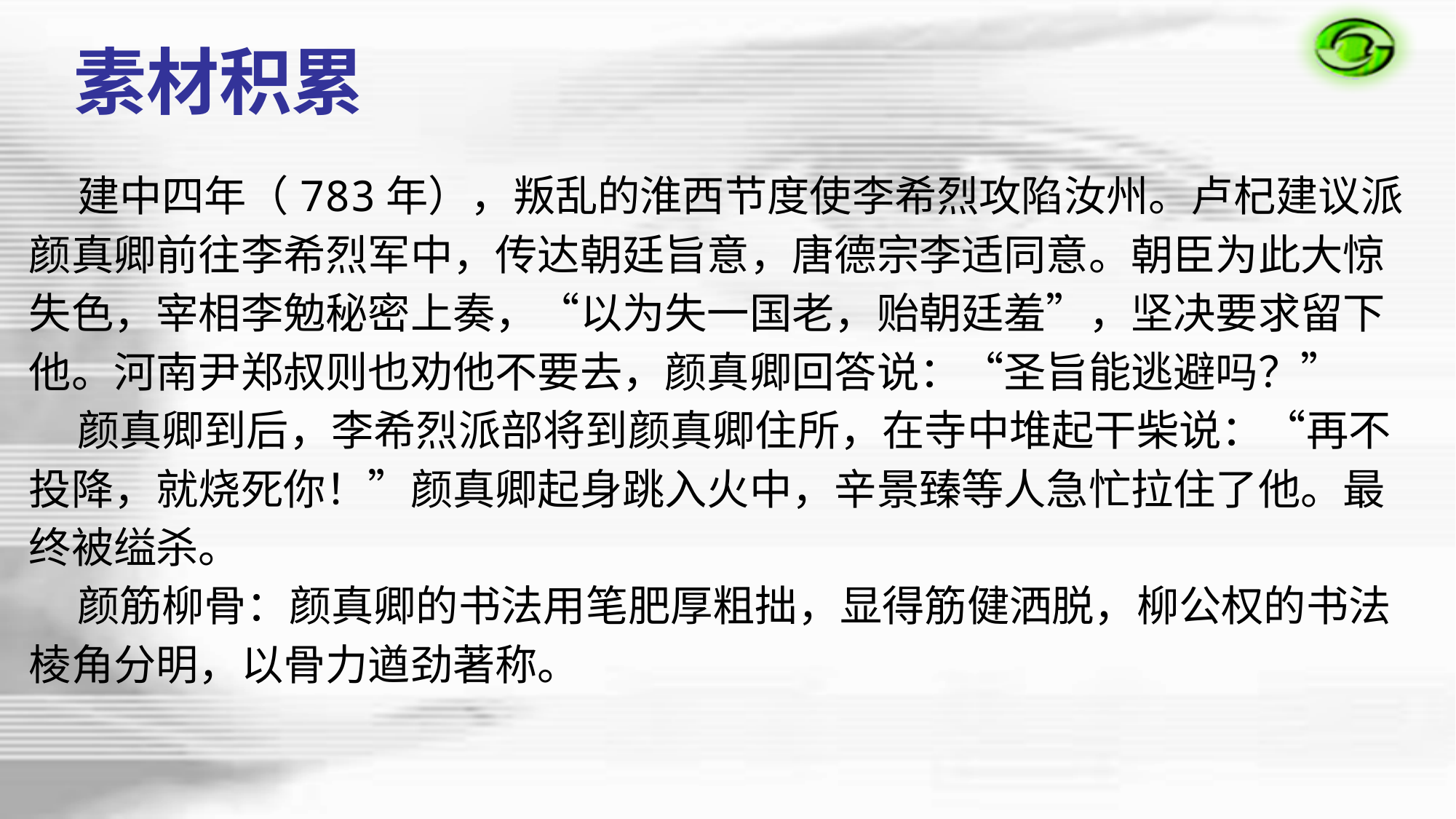

素材积累
    建中四年（783年），叛乱的淮西节度使李希烈攻陷汝州。卢杞建议派颜真卿前往李希烈军中，传达朝廷旨意，唐德宗李适同意。朝臣为此大惊失色，宰相李勉秘密上奏，“以为失一国老，贻朝廷羞”，坚决要求留下他。河南尹郑叔则也劝他不要去，颜真卿回答说：“圣旨能逃避吗？”
    颜真卿到后，李希烈派部将到颜真卿住所，在寺中堆起干柴说：“再不投降，就烧死你！”颜真卿起身跳入火中，辛景臻等人急忙拉住了他。最终被缢杀。
    颜筋柳骨：颜真卿的书法用笔肥厚粗拙，显得筋健洒脱，柳公权的书法棱角分明，以骨力遒劲著称。